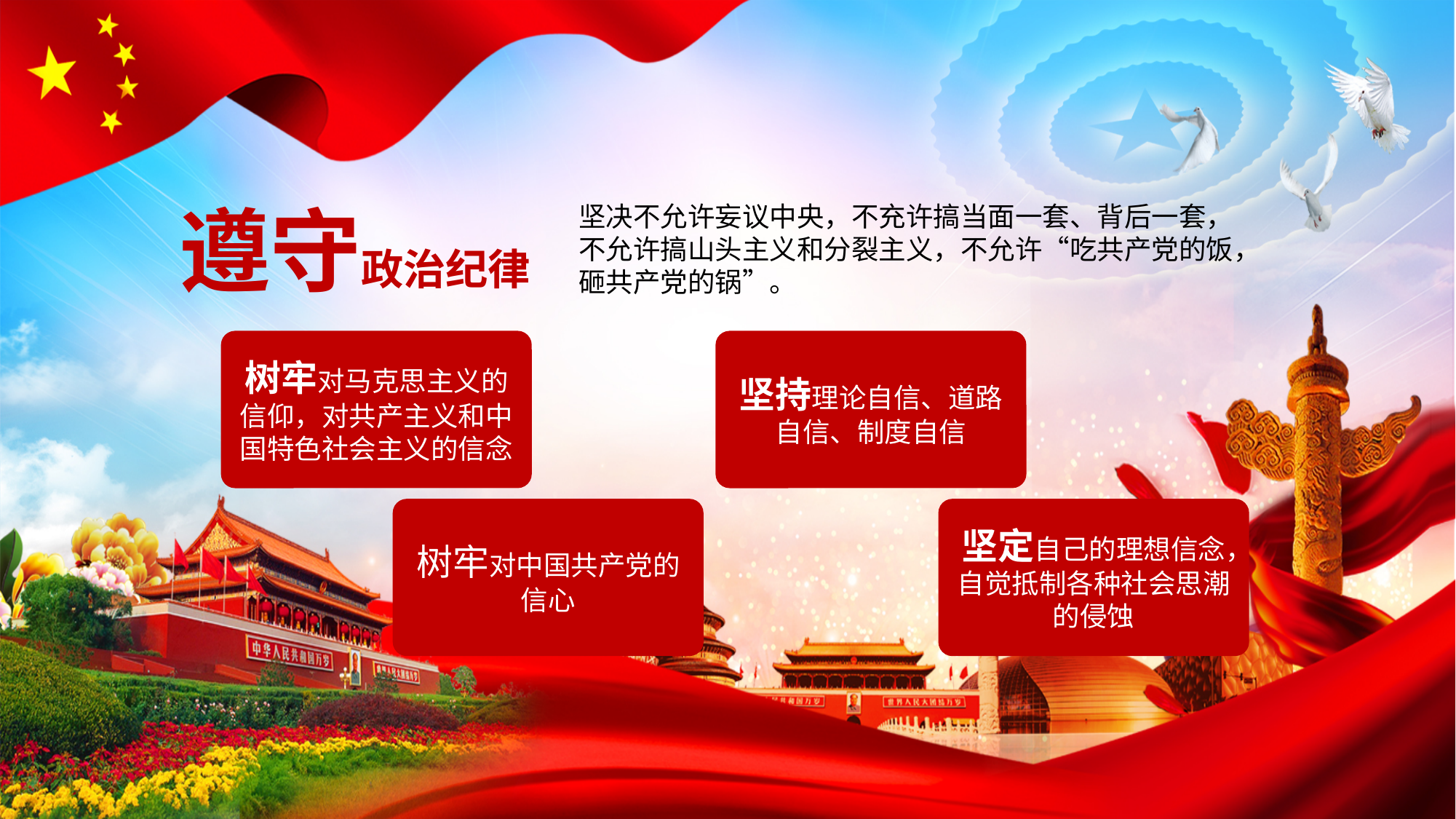

遵守政治纪律
坚决不允许妄议中央，不充许搞当面一套、背后一套，不允许搞山头主义和分裂主义，不允许“吃共产党的饭，砸共产党的锅”。
坚持理论自信、道路自信、制度自信
树牢对马克思主义的信仰，对共产主义和中国特色社会主义的信念
树牢对中国共产党的信心
坚定自己的理想信念，自觉抵制各种社会思潮的侵蚀